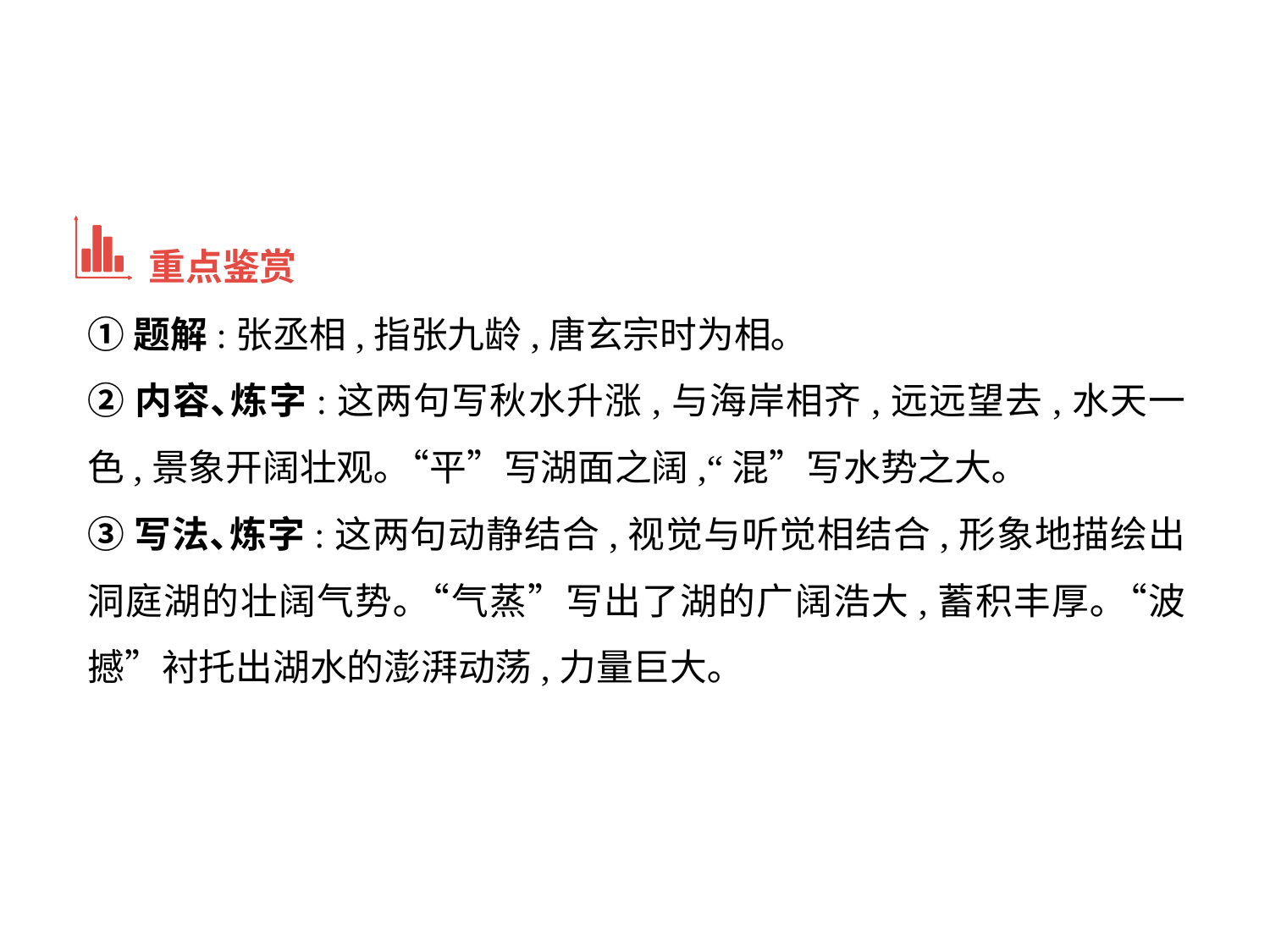

重点鉴赏
①题解:张丞相,指张九龄,唐玄宗时为相｡
②内容､炼字:这两句写秋水升涨,与海岸相齐,远远望去,水天一色,景象开阔壮观｡“平”写湖面之阔,“混”写水势之大｡
③写法､炼字:这两句动静结合,视觉与听觉相结合,形象地描绘出洞庭湖的壮阔气势｡“气蒸”写出了湖的广阔浩大,蓄积丰厚｡“波撼”衬托出湖水的澎湃动荡,力量巨大｡